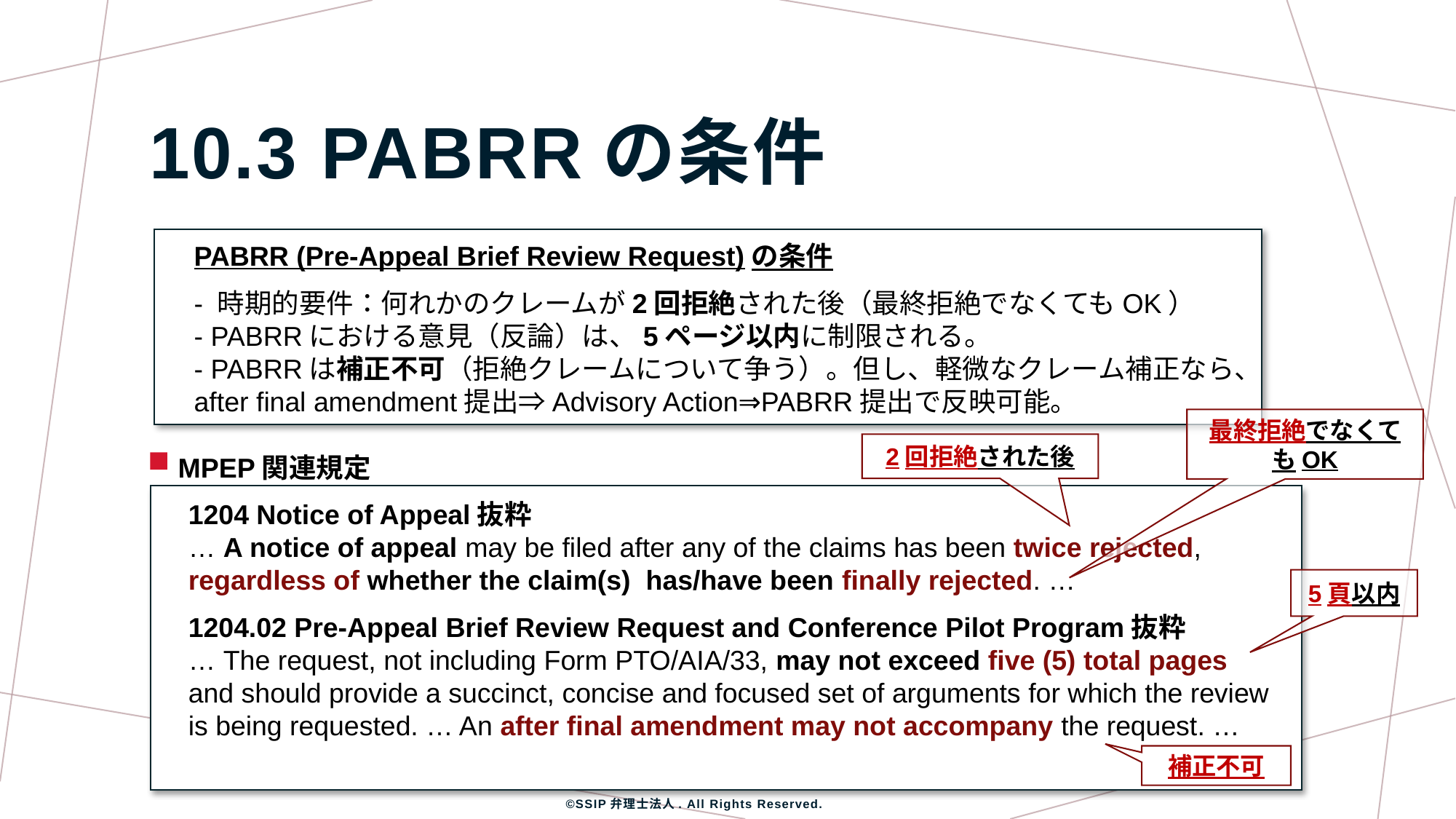

# 10.3 PABRRの条件

PABRR (Pre-Appeal Brief Review Request)の条件

- 時期的要件：何れかのクレームが2回拒絶された後（最終拒絶でなくてもOK）
- PABRRにおける意見（反論）は、5ページ以内に制限される。
- PABRRは補正不可（拒絶クレームについて争う）。但し、軽微なクレーム補正なら、
after final amendment提出⇒Advisory Action⇒PABRR提出で反映可能。
最終拒絶でなくてもOK
2回拒絶された後
MPEP関連規定

1204 Notice of Appeal抜粋
… A notice of appeal may be filed after any of the claims has been twice rejected, regardless of whether the claim(s)  has/have been finally rejected. …

1204.02 Pre-Appeal Brief Review Request and Conference Pilot Program抜粋
… The request, not including Form PTO/AIA/33, may not exceed five (5) total pages and should provide a succinct, concise and focused set of arguments for which the review is being requested. … An after final amendment may not accompany the request. …
5頁以内
補正不可
©SSIP弁理士法人. All Rights Reserved.